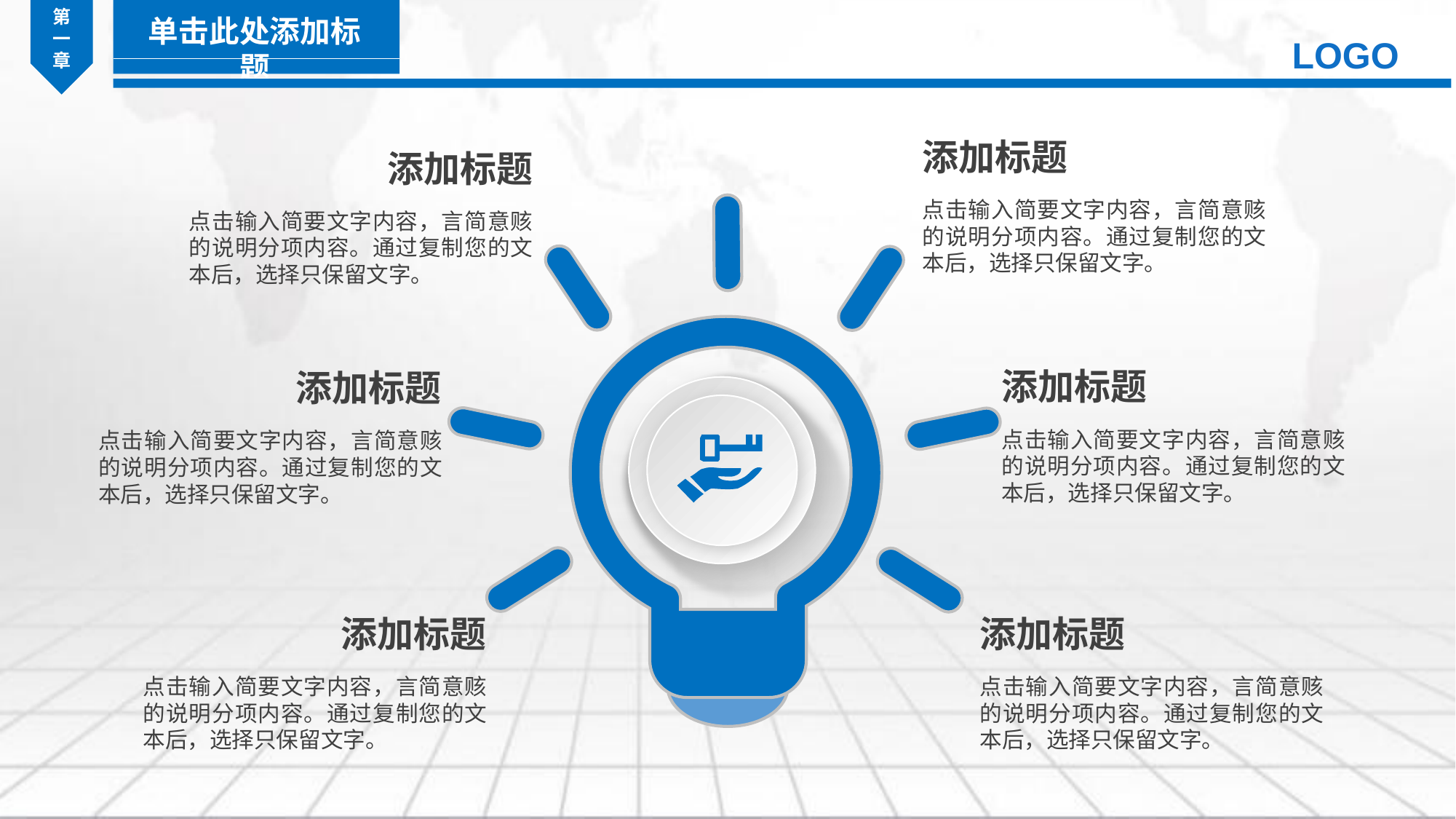

第
一
章
单击此处添加标题

LOGO

添加标题
添加标题

点击输入简要文字内容，言简意赅的说明分项内容。通过复制您的文本后，选择只保留文字。
点击输入简要文字内容，言简意赅的说明分项内容。通过复制您的文本后，选择只保留文字。

添加标题
添加标题

点击输入简要文字内容，言简意赅的说明分项内容。通过复制您的文本后，选择只保留文字。
点击输入简要文字内容，言简意赅的说明分项内容。通过复制您的文本后，选择只保留文字。
添加标题
添加标题
点击输入简要文字内容，言简意赅的说明分项内容。通过复制您的文本后，选择只保留文字。
点击输入简要文字内容，言简意赅的说明分项内容。通过复制您的文本后，选择只保留文字。